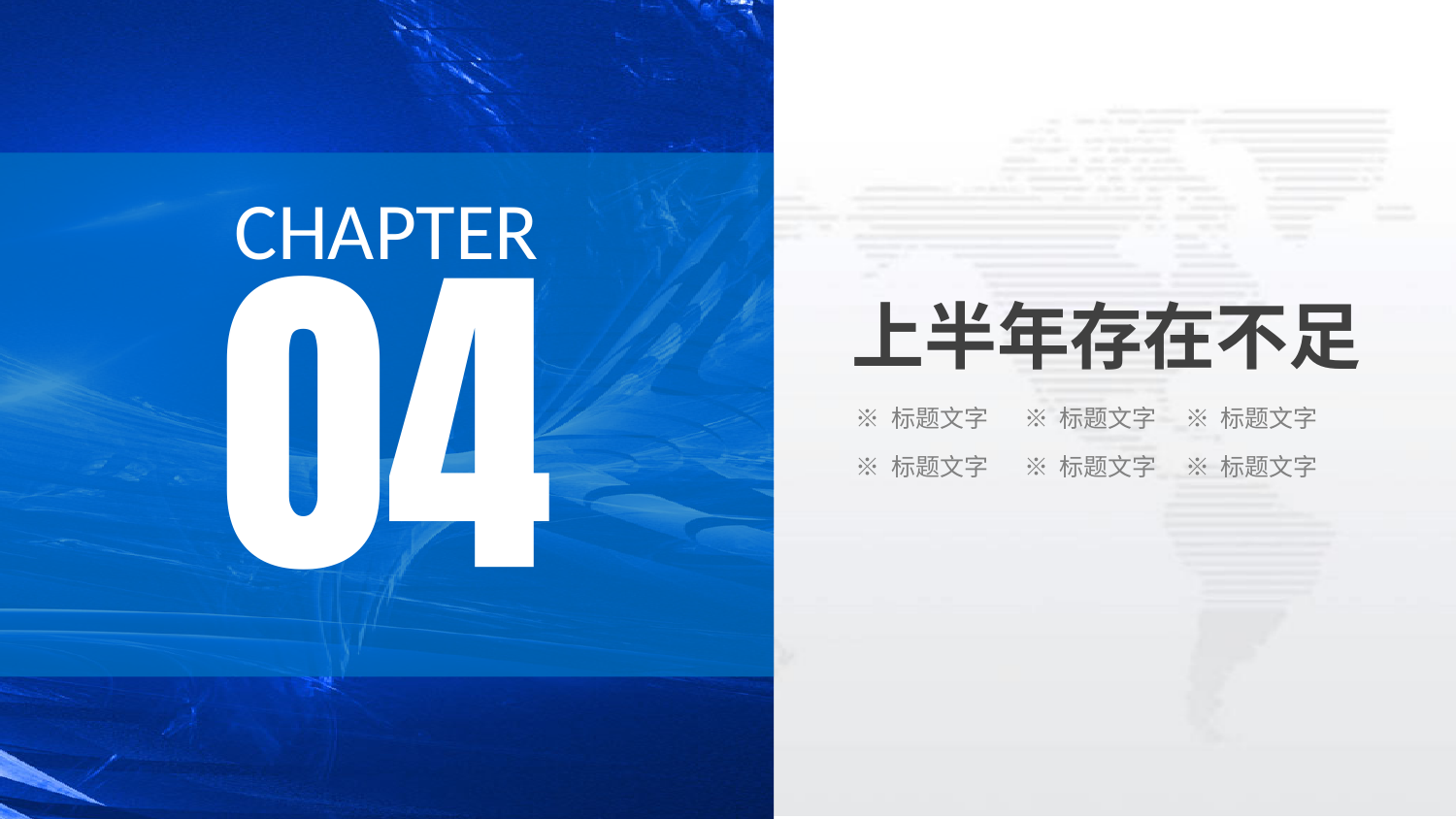

CHAPTER
04
上半年存在不足
※ 标题文字
※ 标题文字
※ 标题文字
※ 标题文字
※ 标题文字
※ 标题文字